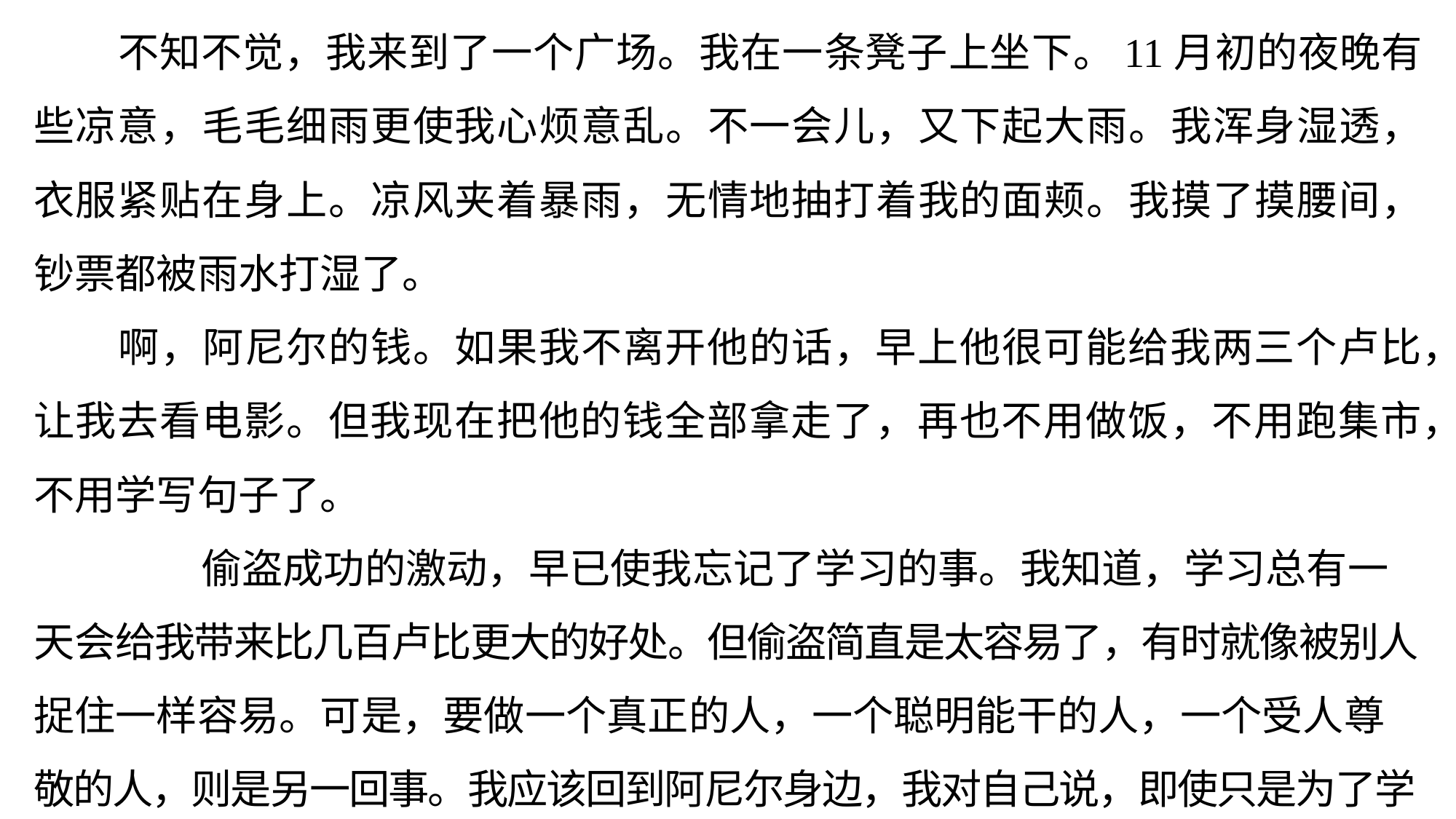

不知不觉，我来到了一个广场。我在一条凳子上坐下。11月初的夜晚有些凉意，毛毛细雨更使我心烦意乱。不一会儿，又下起大雨。我浑身湿透，衣服紧贴在身上。凉风夹着暴雨，无情地抽打着我的面颊。我摸了摸腰间，钞票都被雨水打湿了。
啊，阿尼尔的钱。如果我不离开他的话，早上他很可能给我两三个卢比，让我去看电影。但我现在把他的钱全部拿走了，再也不用做饭，不用跑集市，不用学写句子了。
        偷盗成功的激动，早已使我忘记了学习的事。我知道，学习总有一天会给我带来比几百卢比更大的好处。但偷盗简直是太容易了，有时就像被别人捉住一样容易。可是，要做一个真正的人，一个聪明能干的人，一个受人尊敬的人，则是另一回事。我应该回到阿尼尔身边，我对自己说，即使只是为了学习。